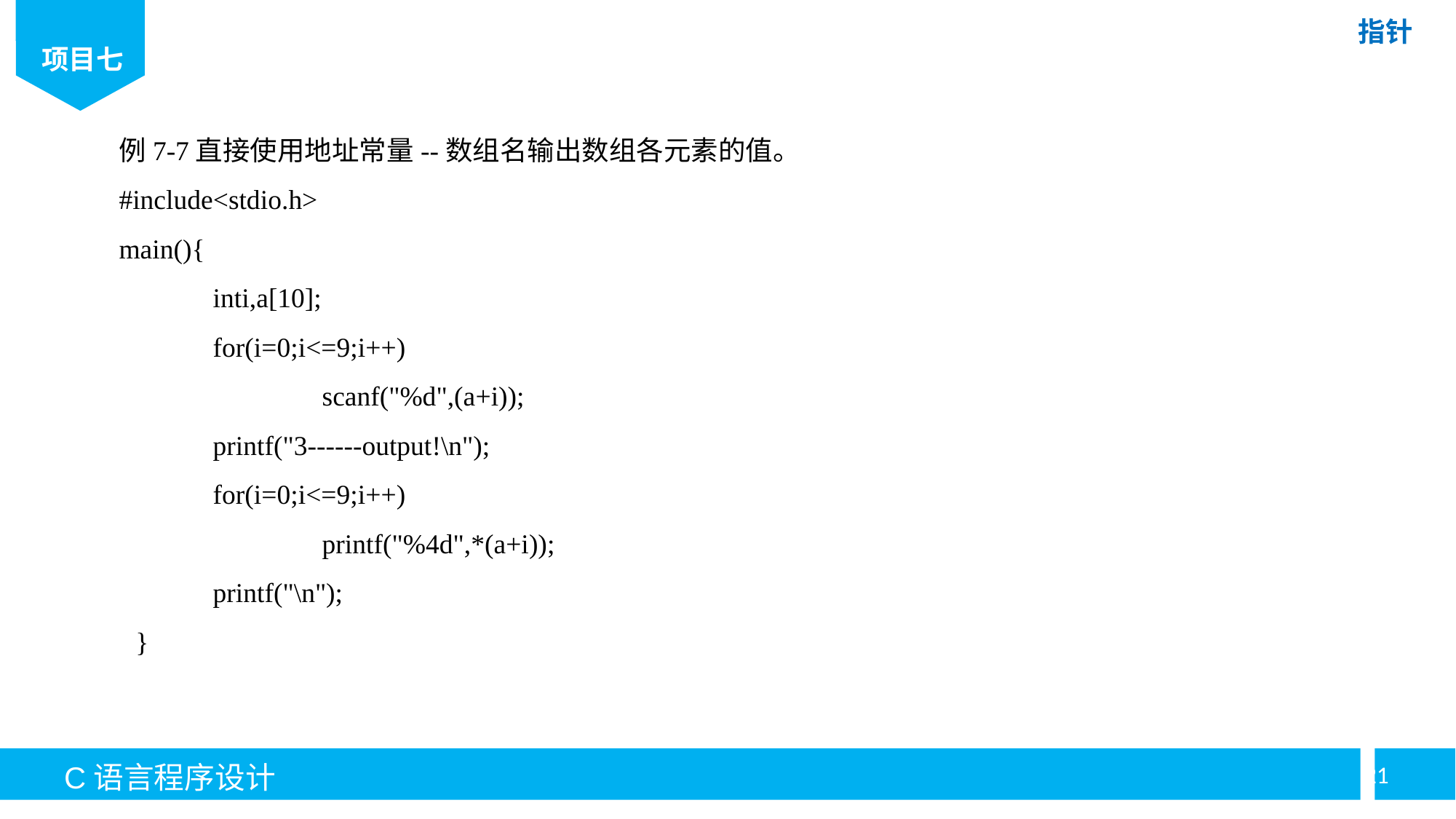

例7-7直接使用地址常量--数组名输出数组各元素的值。
#include<stdio.h>
main(){
	inti,a[10];
	for(i=0;i<=9;i++)
		scanf("%d",(a+i));
	printf("3------output!\n");
	for(i=0;i<=9;i++)
		printf("%4d",*(a+i));
	printf("\n");
}